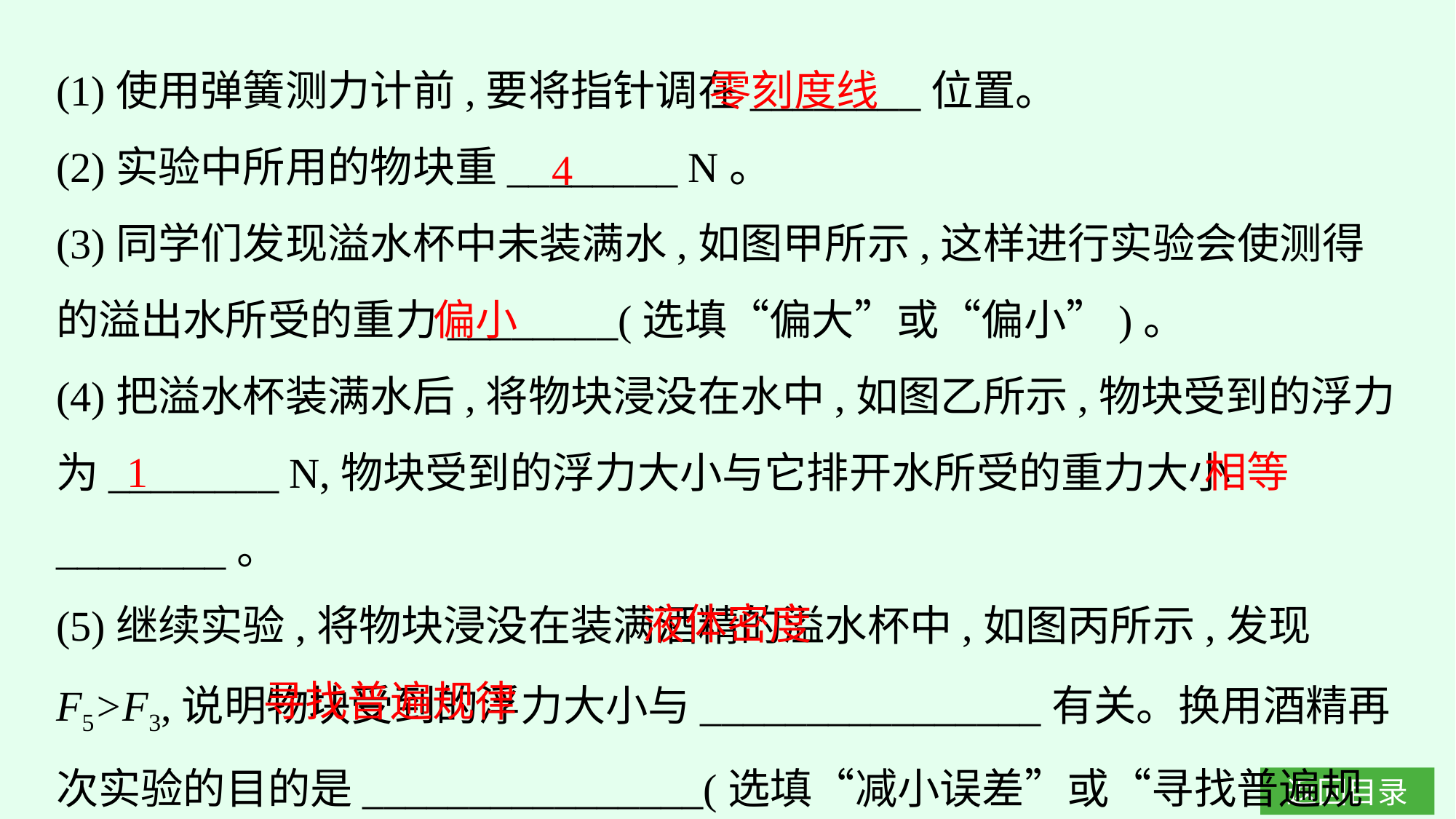

(1)使用弹簧测力计前,要将指针调在________位置。
(2)实验中所用的物块重________ N。
(3)同学们发现溢水杯中未装满水,如图甲所示,这样进行实验会使测得的溢出水所受的重力________(选填“偏大”或“偏小”)。
(4)把溢水杯装满水后,将物块浸没在水中,如图乙所示,物块受到的浮力为________ N,物块受到的浮力大小与它排开水所受的重力大小________。
(5)继续实验,将物块浸没在装满酒精的溢水杯中,如图丙所示,发现F5>F3,说明物块受到的浮力大小与________________有关。换用酒精再次实验的目的是________________(选填“减小误差”或“寻找普遍规律”)。
零刻度线
4
偏小
1
相等
液体密度
寻找普遍规律